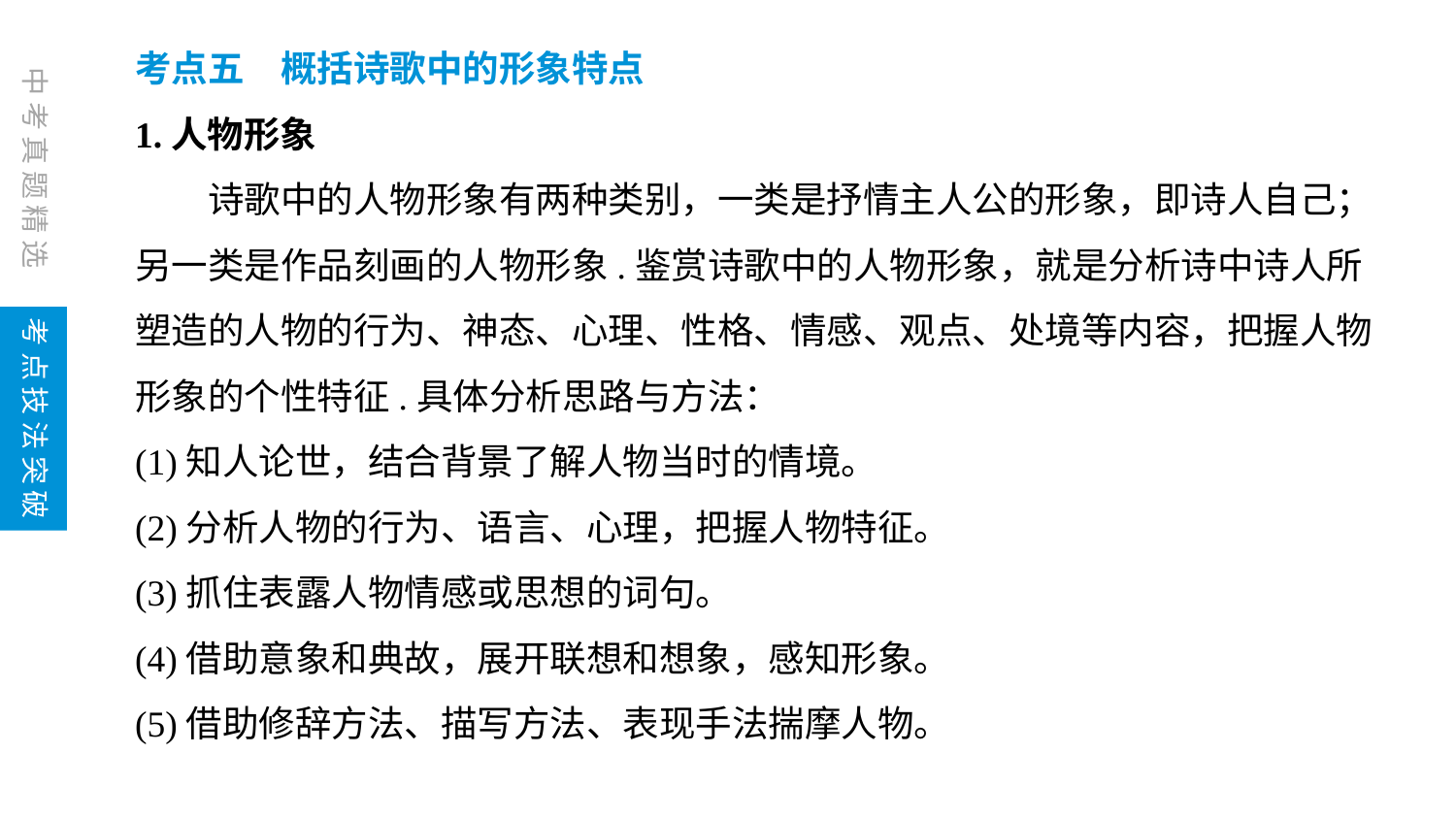

考点五　概括诗歌中的形象特点
1.人物形象
　　诗歌中的人物形象有两种类别，一类是抒情主人公的形象，即诗人自己；另一类是作品刻画的人物形象.鉴赏诗歌中的人物形象，就是分析诗中诗人所塑造的人物的行为、神态、心理、性格、情感、观点、处境等内容，把握人物形象的个性特征.具体分析思路与方法：
(1)知人论世，结合背景了解人物当时的情境。
(2)分析人物的行为、语言、心理，把握人物特征。
(3)抓住表露人物情感或思想的词句。
(4)借助意象和典故，展开联想和想象，感知形象。
(5)借助修辞方法、描写方法、表现手法揣摩人物。